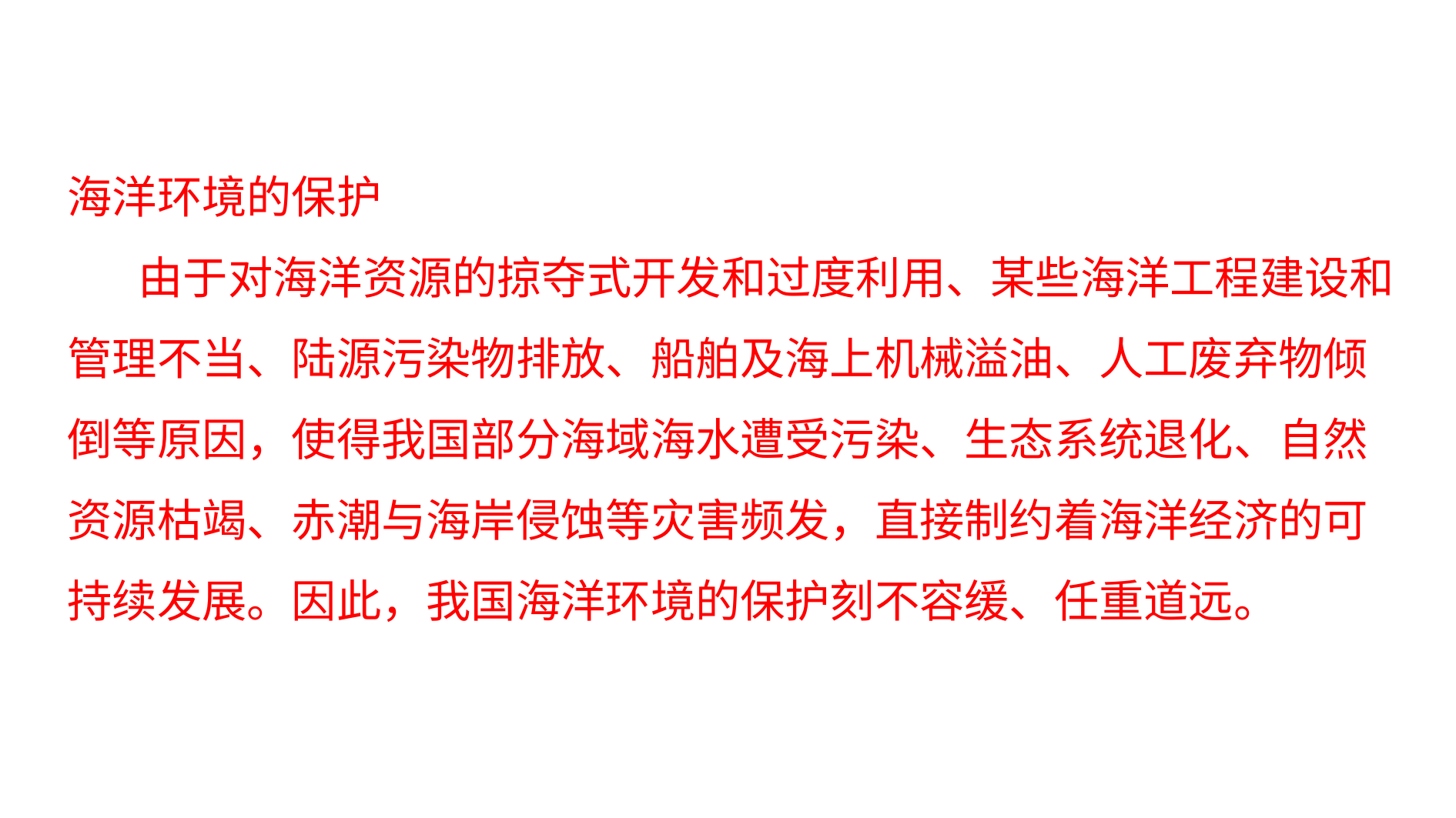

海洋环境的保护
      由于对海洋资源的掠夺式开发和过度利用、某些海洋工程建设和管理不当、陆源污染物排放、船舶及海上机械溢油、人工废弃物倾倒等原因，使得我国部分海域海水遭受污染、生态系统退化、自然资源枯竭、赤潮与海岸侵蚀等灾害频发，直接制约着海洋经济的可持续发展。因此，我国海洋环境的保护刻不容缓、任重道远。